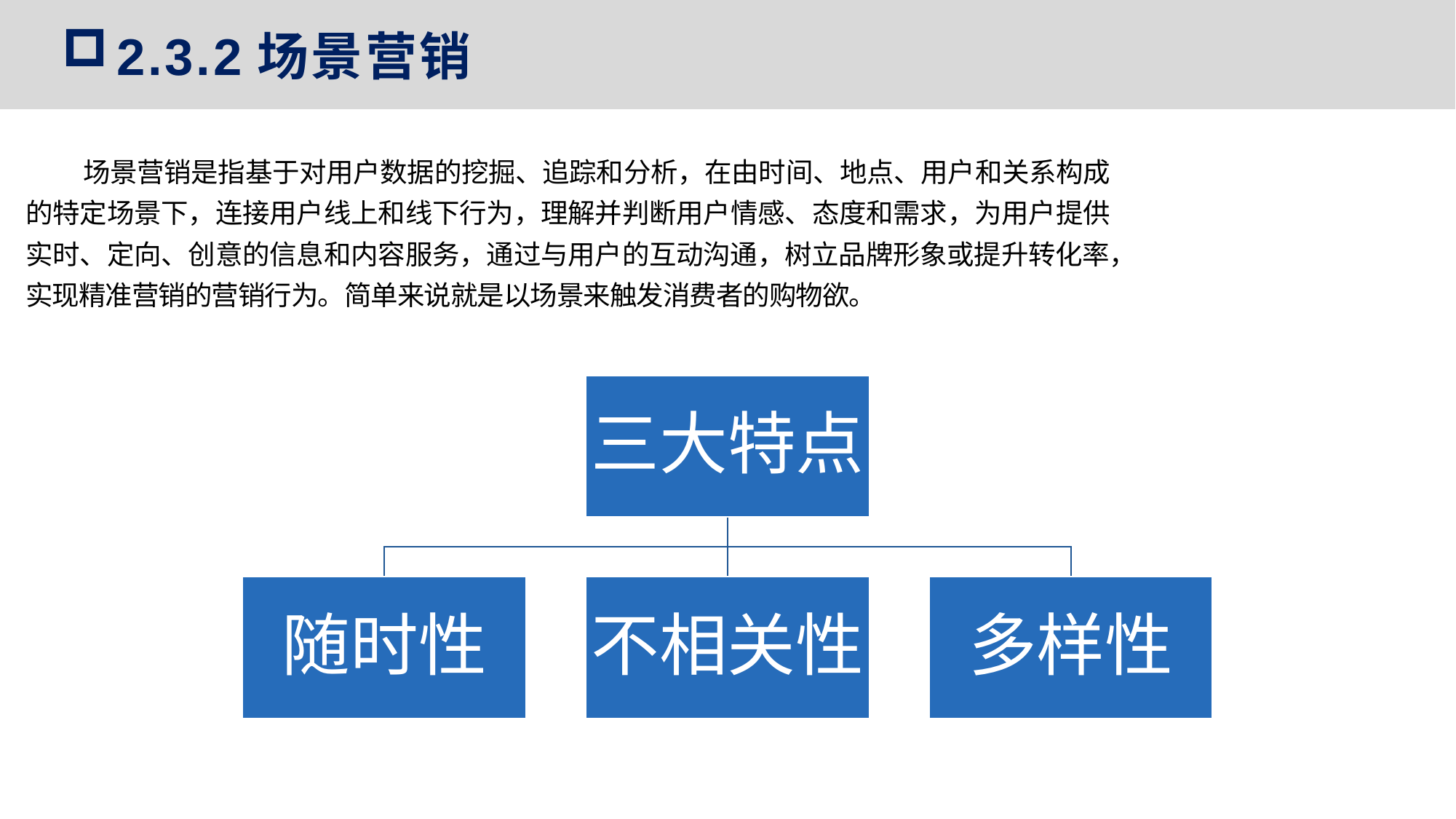

2.3.2场景营销
   场景营销是指基于对用户数据的挖掘、追踪和分析，在由时间、地点、用户和关系构成的特定场景下，连接用户线上和线下行为，理解并判断用户情感、态度和需求，为用户提供实时、定向、创意的信息和内容服务，通过与用户的互动沟通，树立品牌形象或提升转化率，实现精准营销的营销行为。简单来说就是以场景来触发消费者的购物欲。

三大特点
随时性
不相关性
多样性